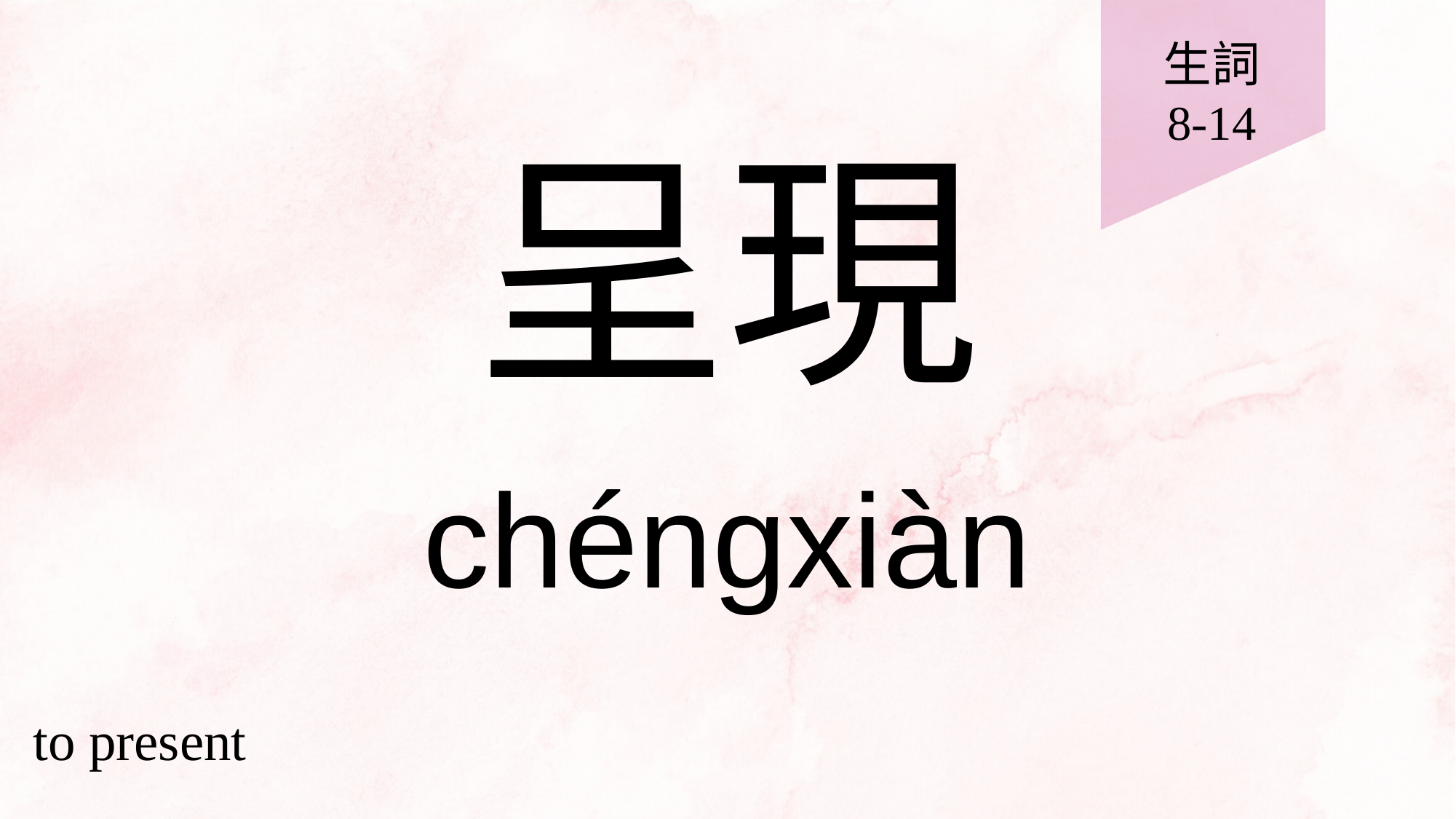

生詞
8-14
# 呈現
chéngxiàn
to present